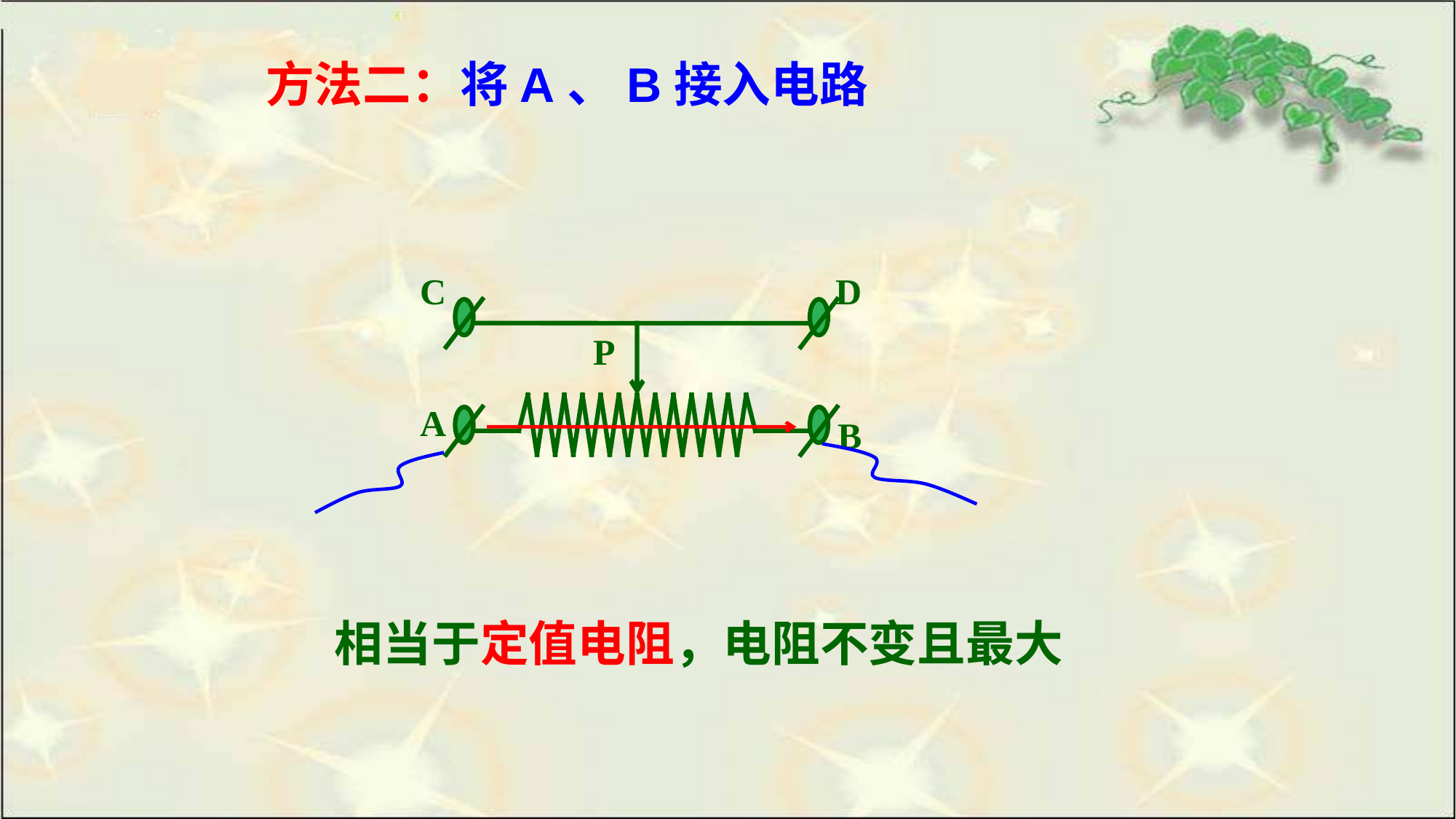

方法二：将A、B接入电路
C
D

A

B

P

相当于定值电阻，电阻不变且最大